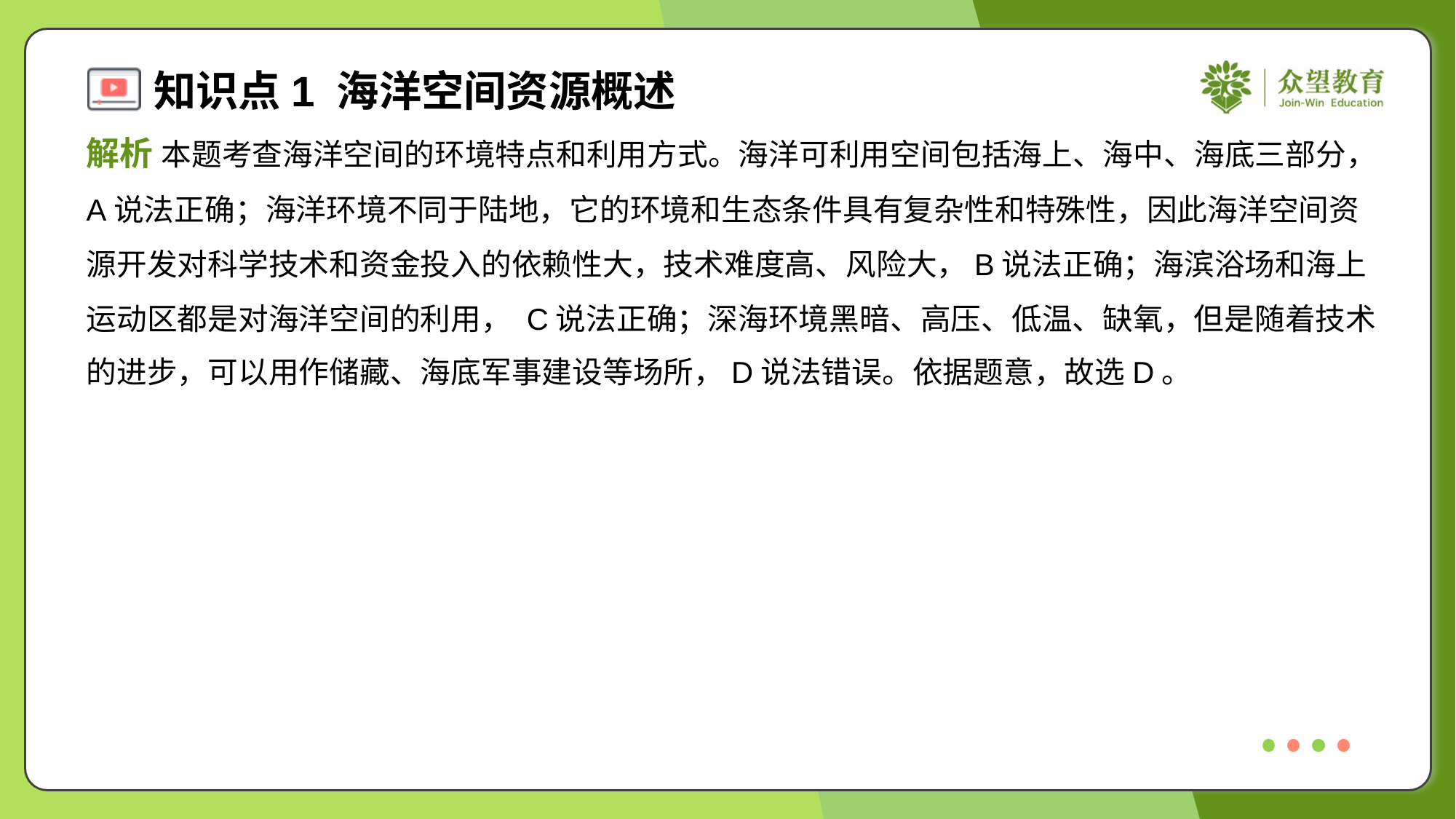

解析 本题考查海洋空间的环境特点和利用方式。海洋可利用空间包括海上、海中、海底三部分，
A说法正确；海洋环境不同于陆地，它的环境和生态条件具有复杂性和特殊性，因此海洋空间资
源开发对科学技术和资金投入的依赖性大，技术难度高、风险大，B说法正确；海滨浴场和海上
运动区都是对海洋空间的利用， C说法正确；深海环境黑暗、高压、低温、缺氧，但是随着技术
的进步，可以用作储藏、海底军事建设等场所，D说法错误。依据题意，故选D。